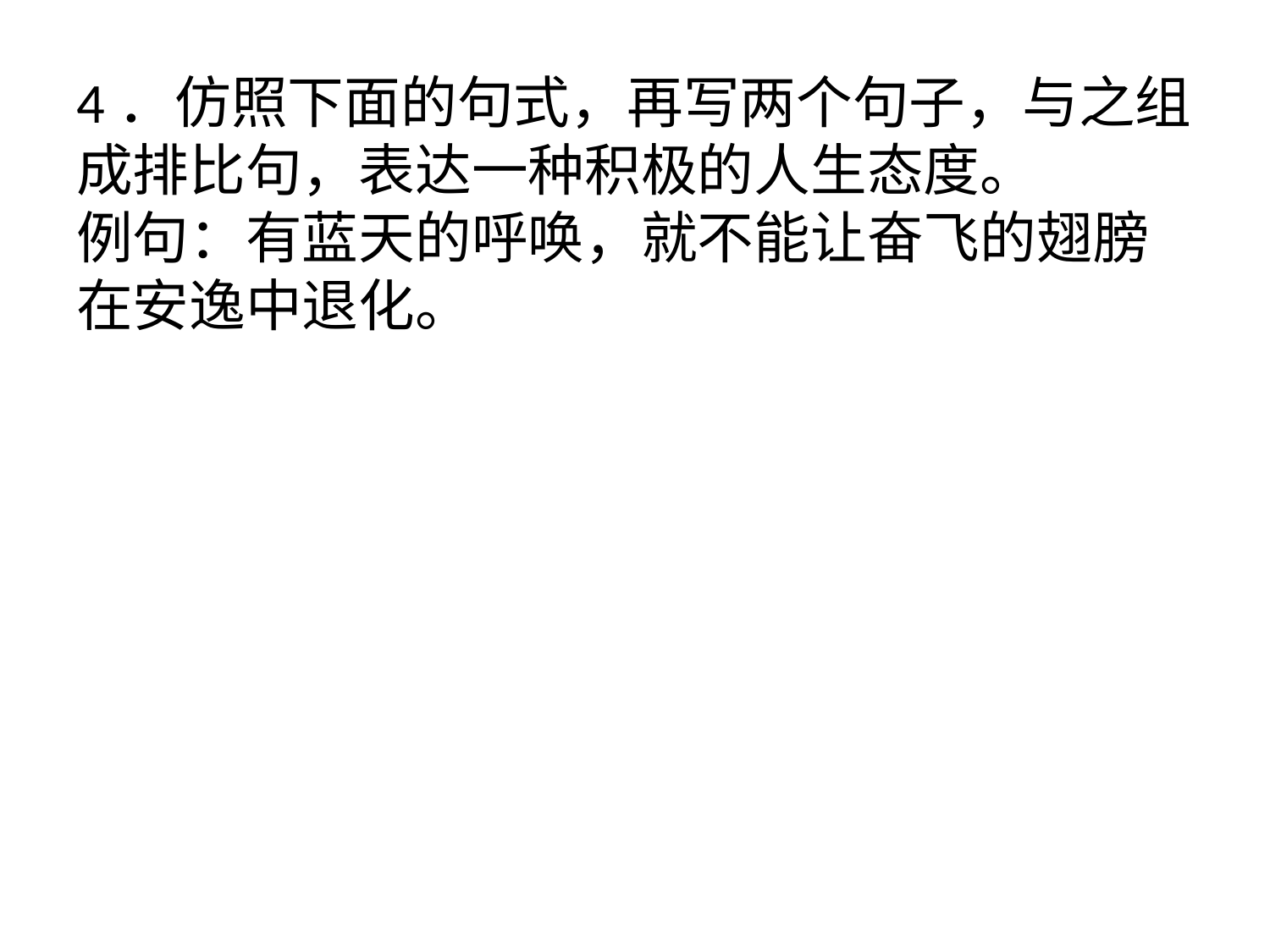

# 4．仿照下面的句式，再写两个句子，与之组成排比句，表达一种积极的人生态度。 例句：有蓝天的呼唤，就不能让奋飞的翅膀在安逸中退化。